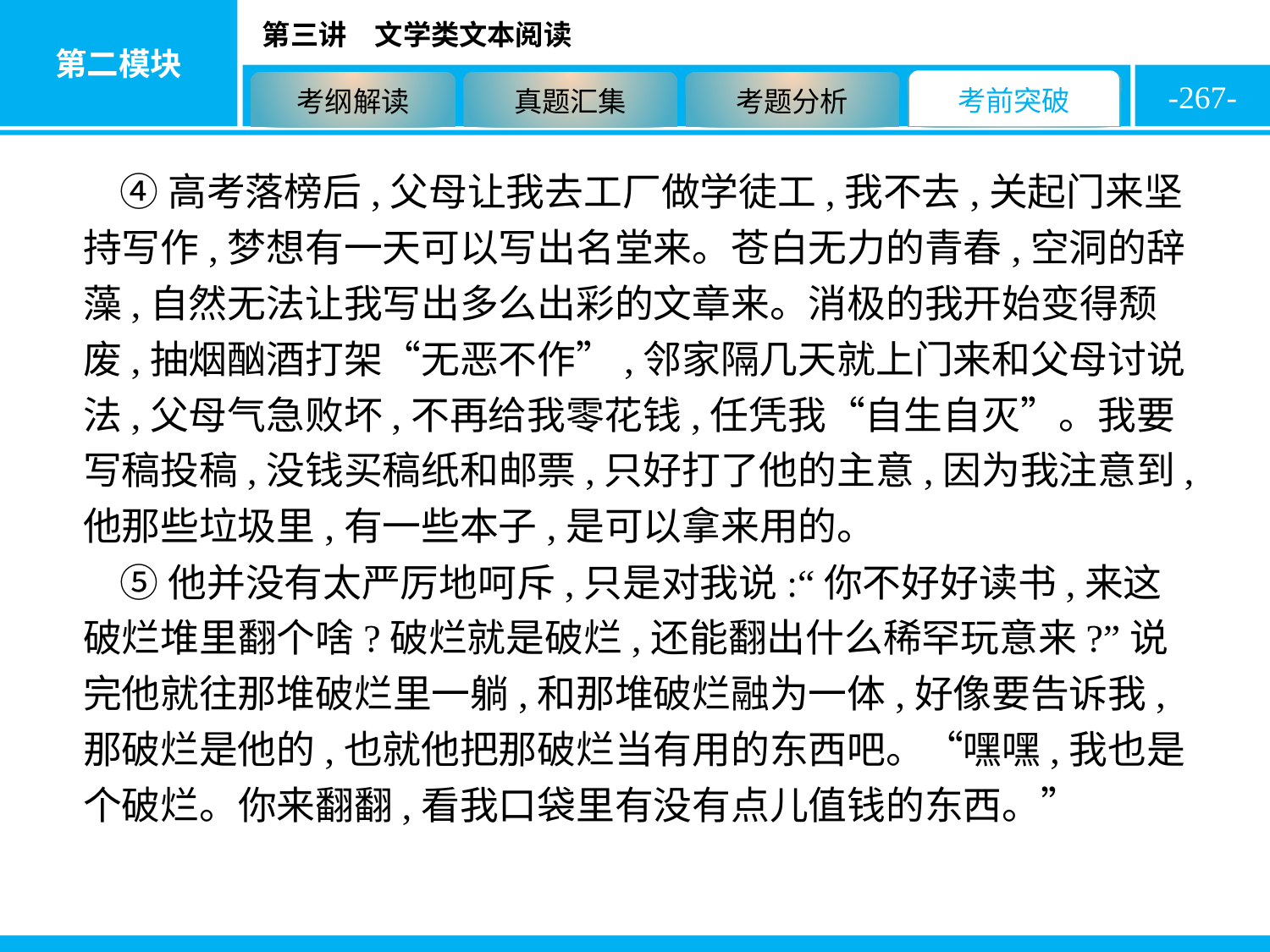

-267-
④高考落榜后,父母让我去工厂做学徒工,我不去,关起门来坚持写作,梦想有一天可以写出名堂来。苍白无力的青春,空洞的辞藻,自然无法让我写出多么出彩的文章来。消极的我开始变得颓废,抽烟酗酒打架“无恶不作”,邻家隔几天就上门来和父母讨说法,父母气急败坏,不再给我零花钱,任凭我“自生自灭”。我要写稿投稿,没钱买稿纸和邮票,只好打了他的主意,因为我注意到,他那些垃圾里,有一些本子,是可以拿来用的。
⑤他并没有太严厉地呵斥,只是对我说:“你不好好读书,来这破烂堆里翻个啥?破烂就是破烂,还能翻出什么稀罕玩意来?”说完他就往那堆破烂里一躺,和那堆破烂融为一体,好像要告诉我,那破烂是他的,也就他把那破烂当有用的东西吧。“嘿嘿,我也是个破烂。你来翻翻,看我口袋里有没有点儿值钱的东西。”